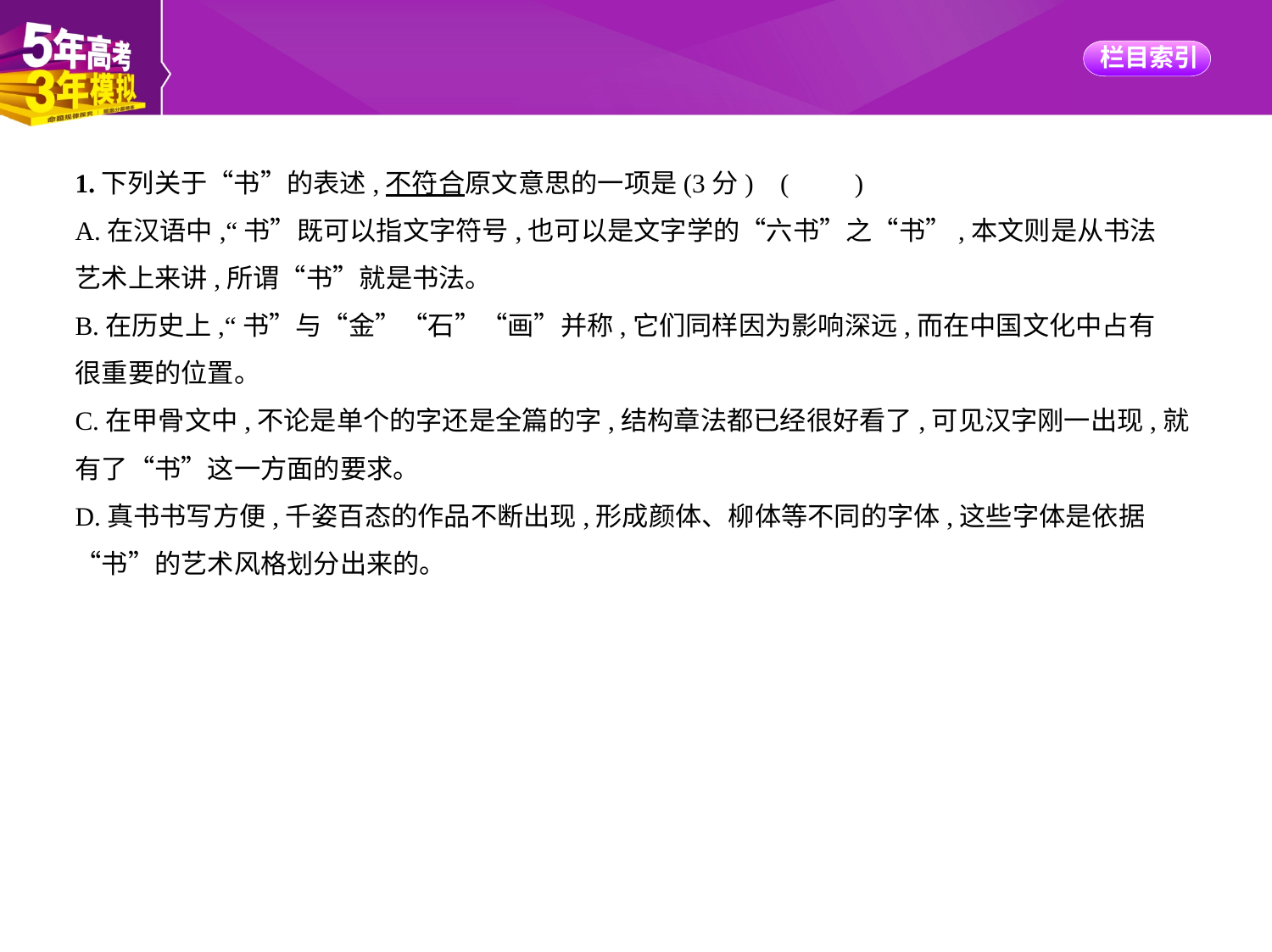

1.下列关于“书”的表述,不符合原文意思的一项是(3分) (　　)
A.在汉语中,“书”既可以指文字符号,也可以是文字学的“六书”之“书”,本文则是从书法
艺术上来讲,所谓“书”就是书法。
B.在历史上,“书”与“金”“石”“画”并称,它们同样因为影响深远,而在中国文化中占有
很重要的位置。
C.在甲骨文中,不论是单个的字还是全篇的字,结构章法都已经很好看了,可见汉字刚一出现,就
有了“书”这一方面的要求。
D.真书书写方便,千姿百态的作品不断出现,形成颜体、柳体等不同的字体,这些字体是依据
“书”的艺术风格划分出来的。